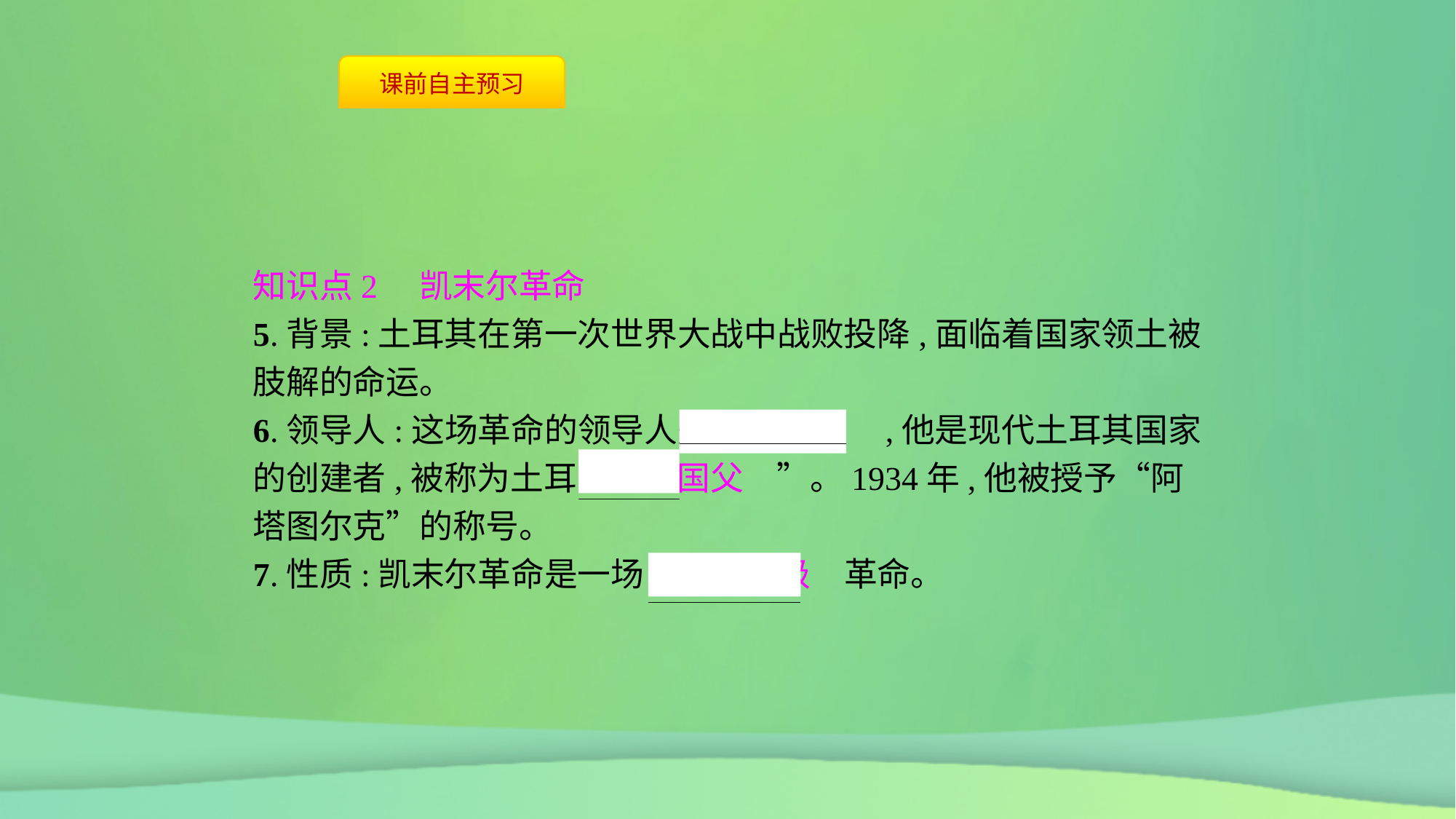

知识点2　凯末尔革命
5.背景:土耳其在第一次世界大战中战败投降,面临着国家领土被肢解的命运。
6.领导人:这场革命的领导人是　凯末尔　,他是现代土耳其国家的创建者,被称为土耳其“　国父　”。1934年,他被授予“阿塔图尔克”的称号。
7.性质:凯末尔革命是一场　资产阶级　革命。